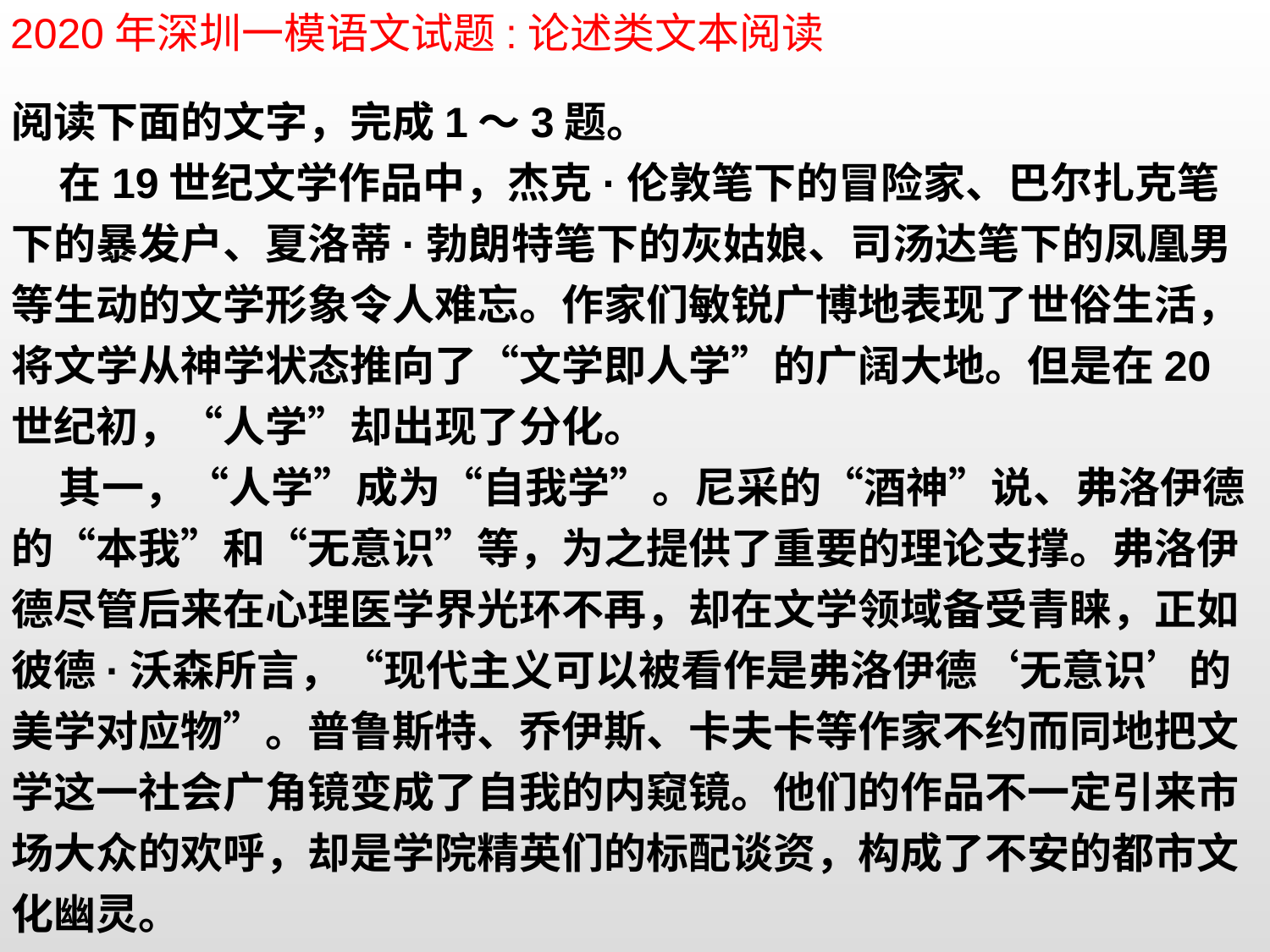

2020年深圳一模语文试题:论述类文本阅读
阅读下面的文字，完成1～3题。
    在19世纪文学作品中，杰克·伦敦笔下的冒险家、巴尔扎克笔下的暴发户、夏洛蒂·勃朗特笔下的灰姑娘、司汤达笔下的凤凰男等生动的文学形象令人难忘。作家们敏锐广博地表现了世俗生活，将文学从神学状态推向了“文学即人学”的广阔大地。但是在20世纪初，“人学”却出现了分化。
    其一，“人学”成为“自我学”。尼采的“酒神”说、弗洛伊德的“本我”和“无意识”等，为之提供了重要的理论支撑。弗洛伊德尽管后来在心理医学界光环不再，却在文学领域备受青睐，正如彼德·沃森所言，“现代主义可以被看作是弗洛伊德‘无意识’的美学对应物”。普鲁斯特、乔伊斯、卡夫卡等作家不约而同地把文学这一社会广角镜变成了自我的内窥镜。他们的作品不一定引来市场大众的欢呼，却是学院精英们的标配谈资，构成了不安的都市文化幽灵。